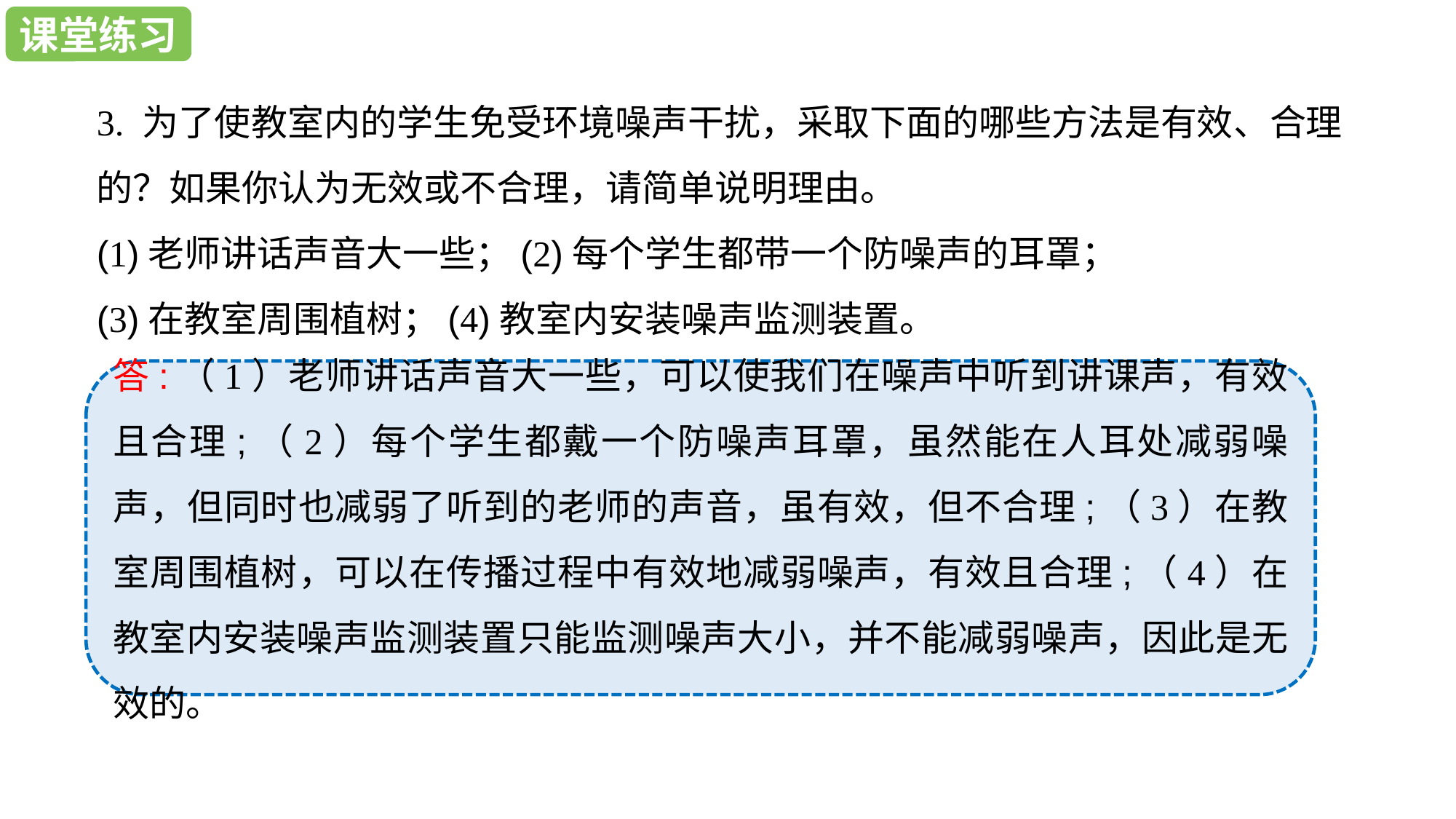

课堂练习
课堂练习
3. 为了使教室内的学生免受环境噪声干扰，采取下面的哪些方法是有效、合理的？如果你认为无效或不合理，请简单说明理由。
(1)老师讲话声音大一些；(2)每个学生都带一个防噪声的耳罩；
(3)在教室周围植树；(4)教室内安装噪声监测装置。
答:（1）老师讲话声音大一些，可以使我们在噪声中听到讲课声，有效且合理;（2）每个学生都戴一个防噪声耳罩，虽然能在人耳处减弱噪声，但同时也减弱了听到的老师的声音，虽有效，但不合理;（3）在教室周围植树，可以在传播过程中有效地减弱噪声，有效且合理;（4）在教室内安装噪声监测装置只能监测噪声大小，并不能减弱噪声，因此是无效的。